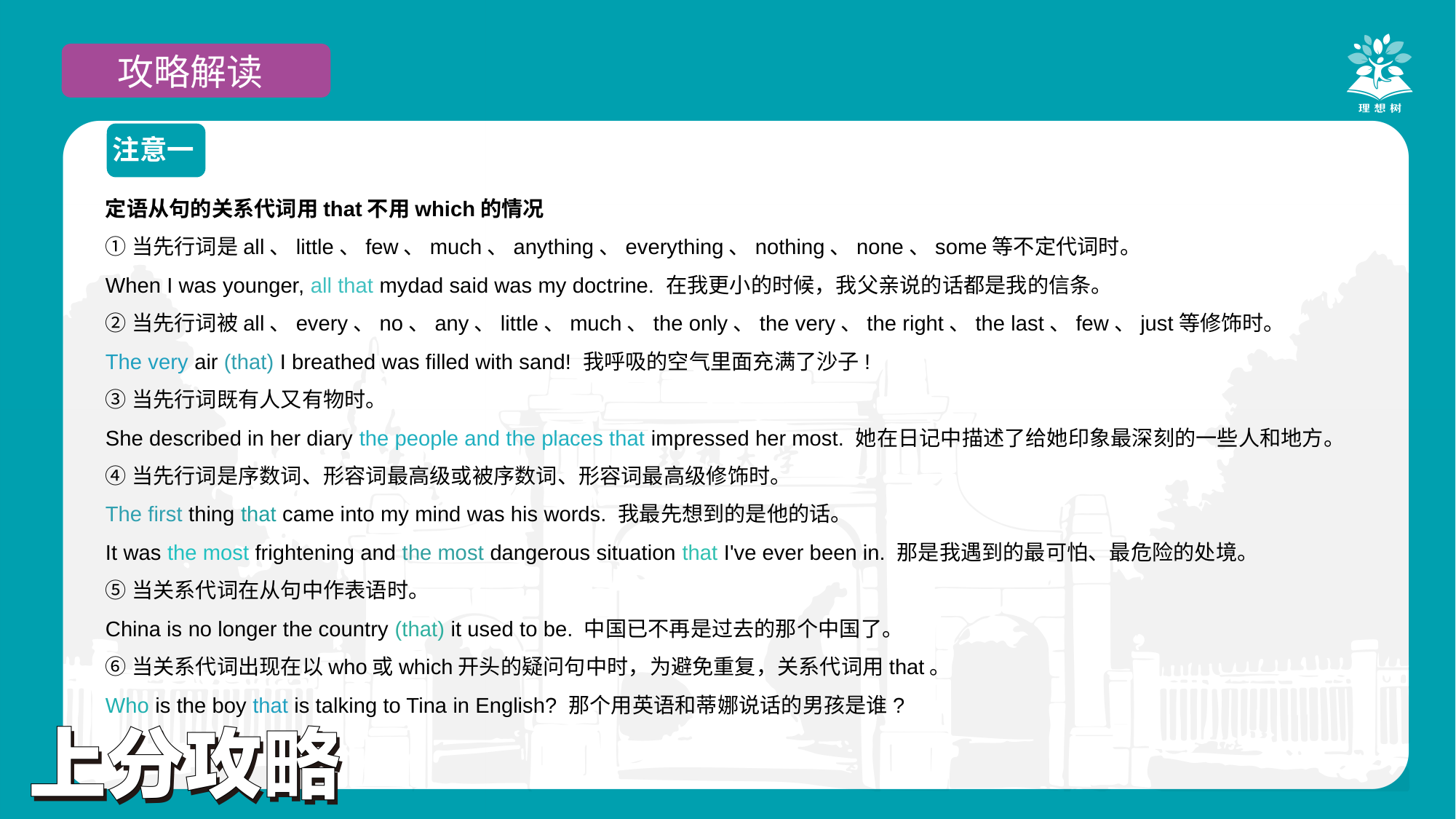

攻略解读

注意一
定语从句的关系代词用that不用which的情况
①当先行词是all、little、few、much、anything、everything、nothing、none、some等不定代词时。
When I was younger, all that mydad said was my doctrine. 在我更小的时候，我父亲说的话都是我的信条。
②当先行词被all、every、no、any、little、much、the only、the very、the right、the last、few、just等修饰时。
The very air (that) I breathed was filled with sand! 我呼吸的空气里面充满了沙子!
③当先行词既有人又有物时。
She described in her diary the people and the places that impressed her most. 她在日记中描述了给她印象最深刻的一些人和地方。
④当先行词是序数词、形容词最高级或被序数词、形容词最高级修饰时。
The first thing that came into my mind was his words. 我最先想到的是他的话。
It was the most frightening and the most dangerous situation that I've ever been in. 那是我遇到的最可怕、最危险的处境。
⑤当关系代词在从句中作表语时。
China is no longer the country (that) it used to be. 中国已不再是过去的那个中国了。
⑥当关系代词出现在以who或which开头的疑问句中时，为避免重复，关系代词用that。
Who is the boy that is talking to Tina in English? 那个用英语和蒂娜说话的男孩是谁?